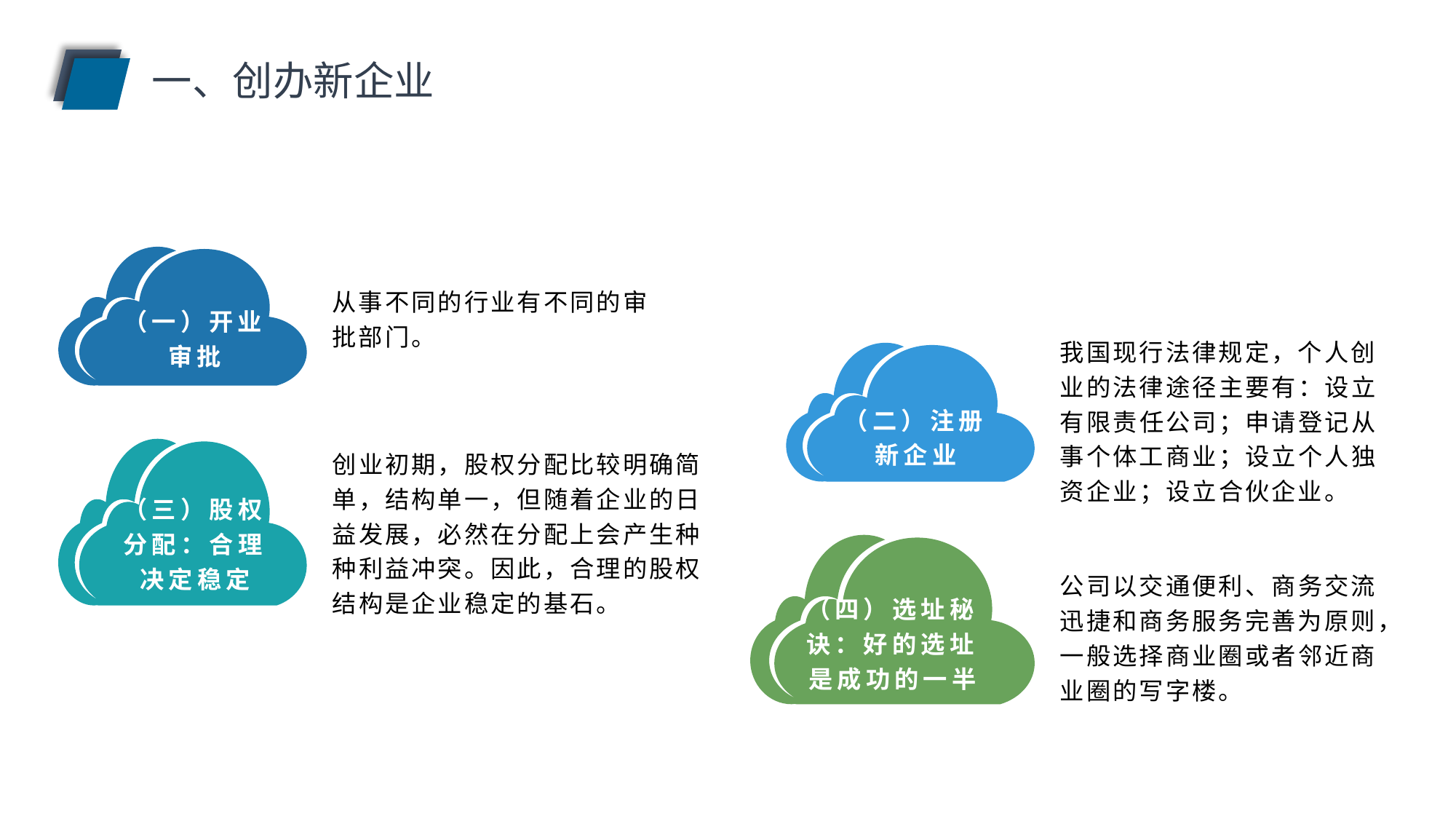

一、创办新企业

从事不同的行业有不同的审批部门。
（一）开业审批
我国现行法律规定，个人创业的法律途径主要有：设立有限责任公司；申请登记从事个体工商业；设立个人独资企业；设立合伙企业。

（二）注册新企业

创业初期，股权分配比较明确简单，结构单一，但随着企业的日益发展，必然在分配上会产生种种利益冲突。因此，合理的股权结构是企业稳定的基石。
（三）股权分配：合理决定稳定

公司以交通便利、商务交流迅捷和商务服务完善为原则，一般选择商业圈或者邻近商业圈的写字楼。
（四）选址秘诀：好的选址是成功的一半